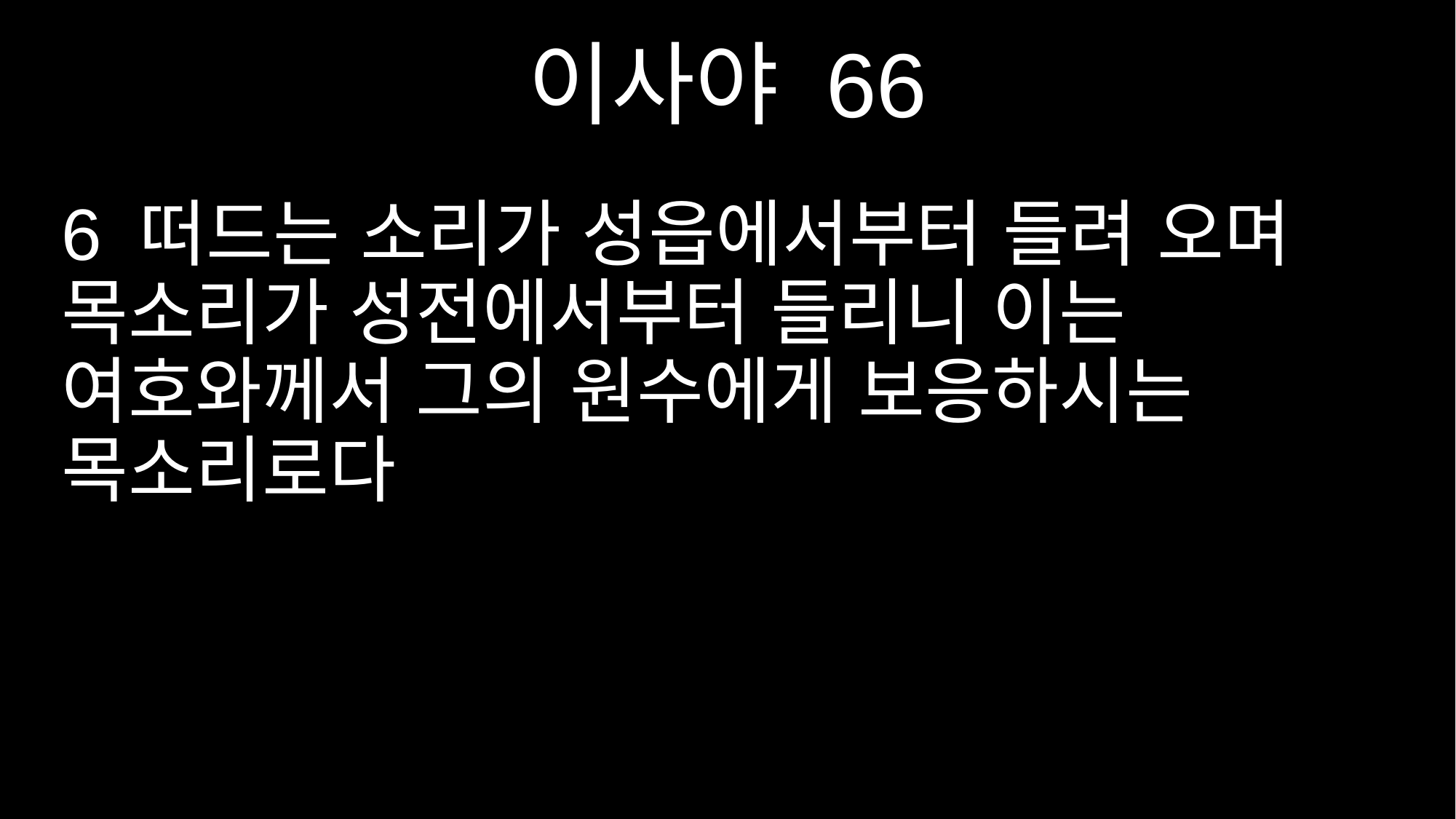

이사야 66
6 떠드는 소리가 성읍에서부터 들려 오며 목소리가 성전에서부터 들리니 이는 여호와께서 그의 원수에게 보응하시는 목소리로다